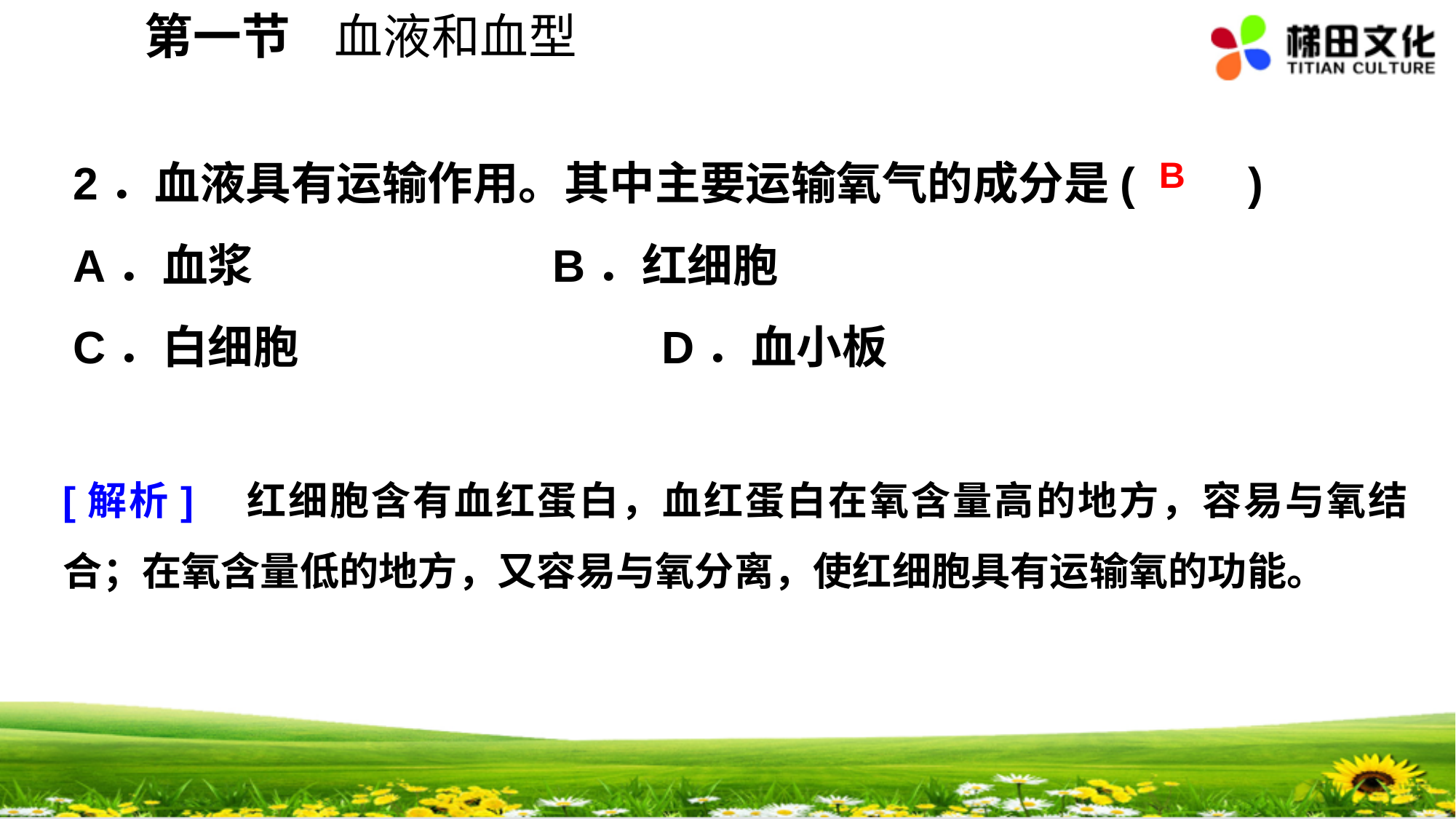

第一节    血液和血型
2．血液具有运输作用。其中主要运输氧气的成分是(　　)
A．血浆	           　　　B．红细胞
C．白细胞	           　　　D．血小板
B
[解析]　红细胞含有血红蛋白，血红蛋白在氧含量高的地方，容易与氧结合；在氧含量低的地方，又容易与氧分离，使红细胞具有运输氧的功能。